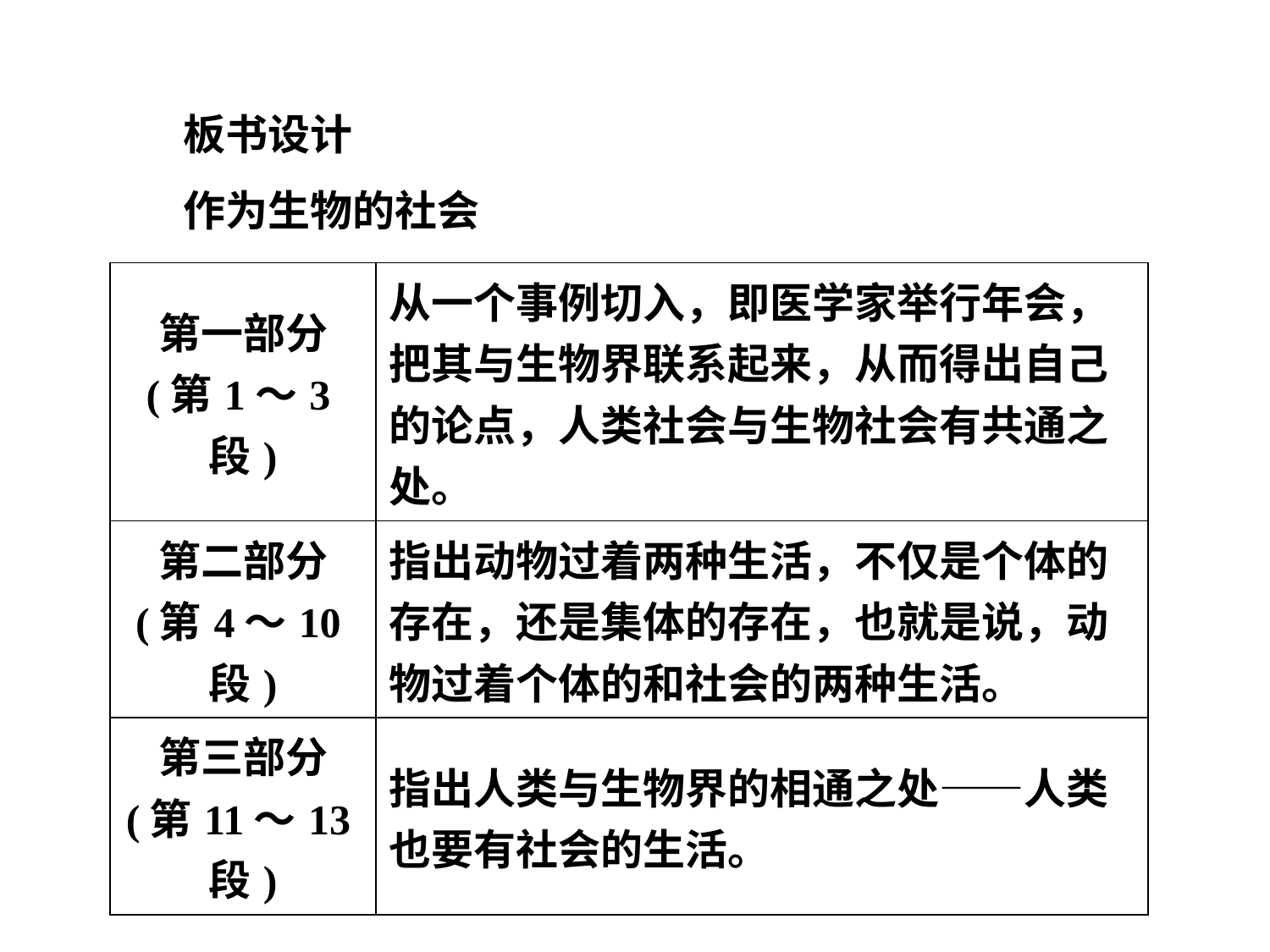

板书设计
作为生物的社会
| 第一部分 (第1～3段) | 从一个事例切入，即医学家举行年会，把其与生物界联系起来，从而得出自己的论点，人类社会与生物社会有共通之处。 |
| --- | --- |
| 第二部分 (第4～10段) | 指出动物过着两种生活，不仅是个体的存在，还是集体的存在，也就是说，动物过着个体的和社会的两种生活。 |
| 第三部分 (第11～13段) | 指出人类与生物界的相通之处——人类也要有社会的生活。 |